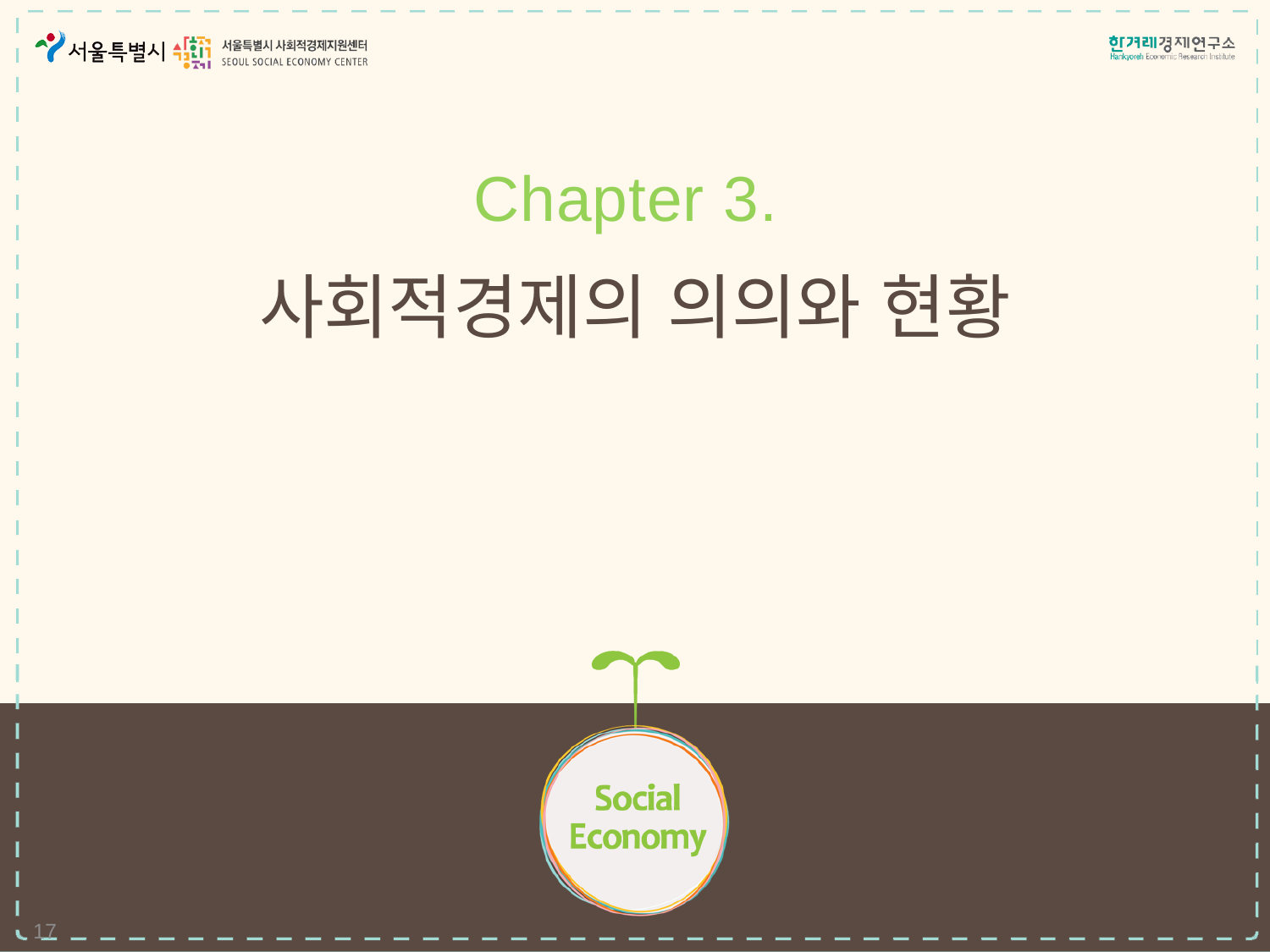

Chapter 3.
# 사회적경제의 의의와 현황
17